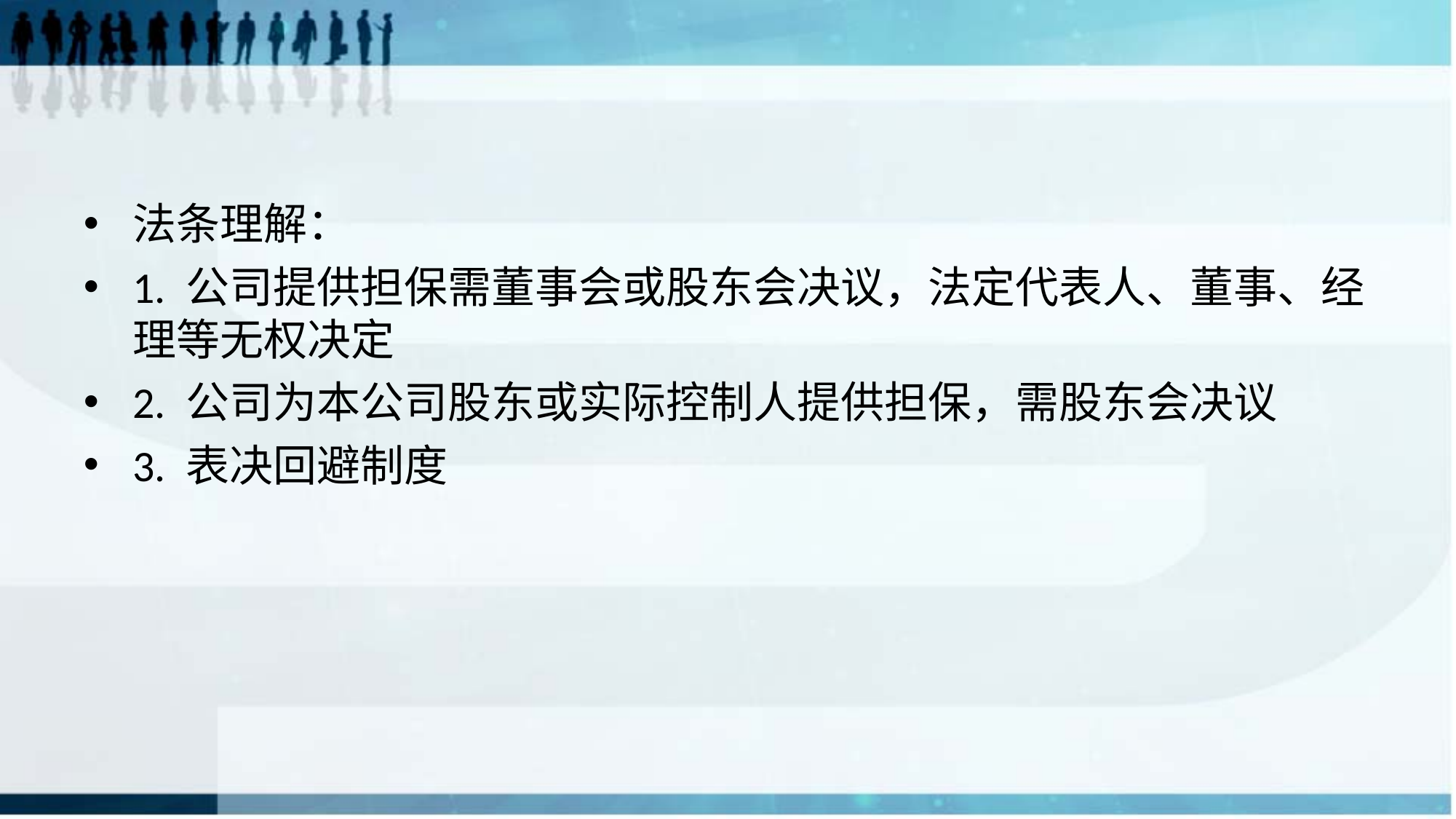

#
法条理解：
1. 公司提供担保需董事会或股东会决议，法定代表人、董事、经理等无权决定
2. 公司为本公司股东或实际控制人提供担保，需股东会决议
3. 表决回避制度